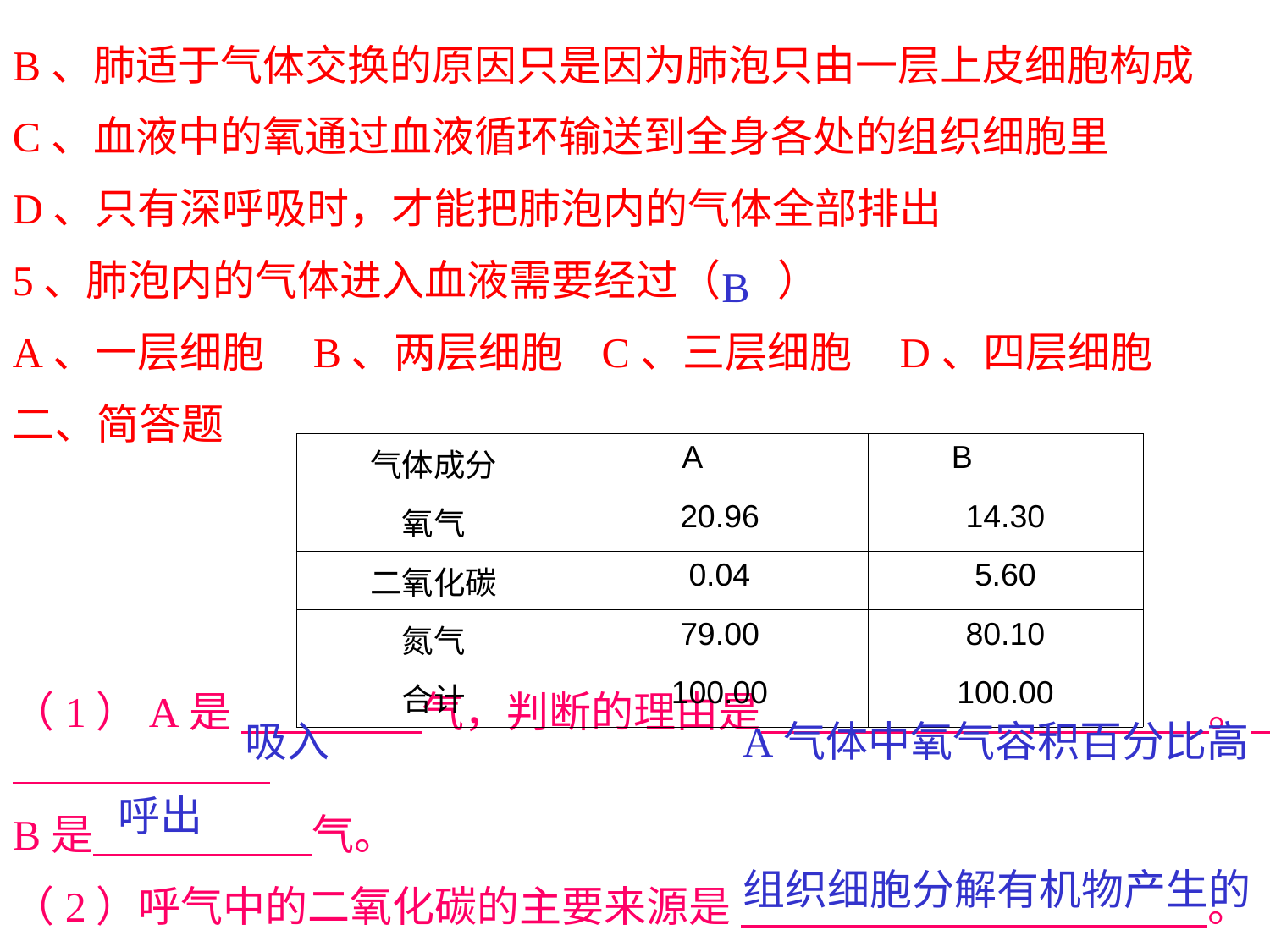

B、肺适于气体交换的原因只是因为肺泡只由一层上皮细胞构成
C、血液中的氧通过血液循环输送到全身各处的组织细胞里
D、只有深呼吸时，才能把肺泡内的气体全部排出
5、肺泡内的气体进入血液需要经过（      ）
A、一层细胞    B、两层细胞   C、三层细胞    D、四层细胞
二、简答题

（1）A是                    气，判断的理由是                                               。
B是                       气。
（2）呼气中的二氧化碳的主要来源是                                                  。
B
| 气体成分 | A | B |
| --- | --- | --- |
| 氧气 | 20.96 | 14.30 |
| 二氧化碳 | 0.04 | 5.60 |
| 氮气 | 79.00 | 80.10 |
| 合计 | 100.00 | 100.00 |
吸入
A气体中氧气容积百分比高
呼出
组织细胞分解有机物产生的